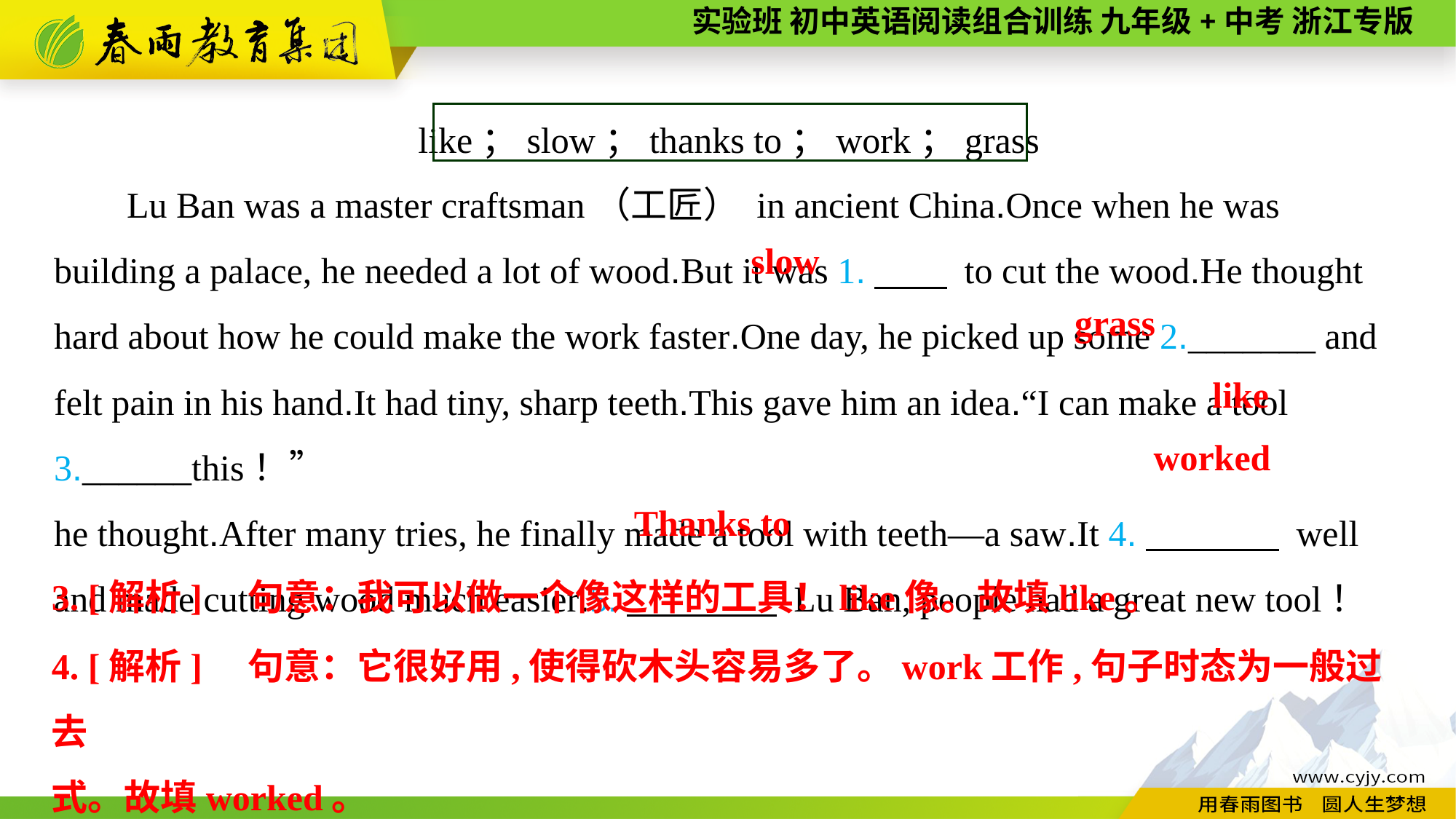

like；slow；thanks to；work；grass
Lu Ban was a master craftsman（工匠） in ancient China.Once when he was building a palace, he needed a lot of wood.But it was 1.　　 to cut the wood.He thought hard about how he could make the work faster.One day, he picked up some 2._______ and felt pain in his hand.It had tiny, sharp teeth.This gave him an idea.“I can make a tool 3.______this！”
he thought.After many tries, he finally made a tool with teeth—a saw.It 4.　　　    well and made cutting wood much easier.5.　　     　 Lu Ban, people had a great new tool！

slow
grass
 like
worked
Thanks to
3. [解析]　句意：我可以做一个像这样的工具！like像。故填like。
4. [解析]　句意：它很好用,使得砍木头容易多了。work工作,句子时态为一般过去
式。故填worked。